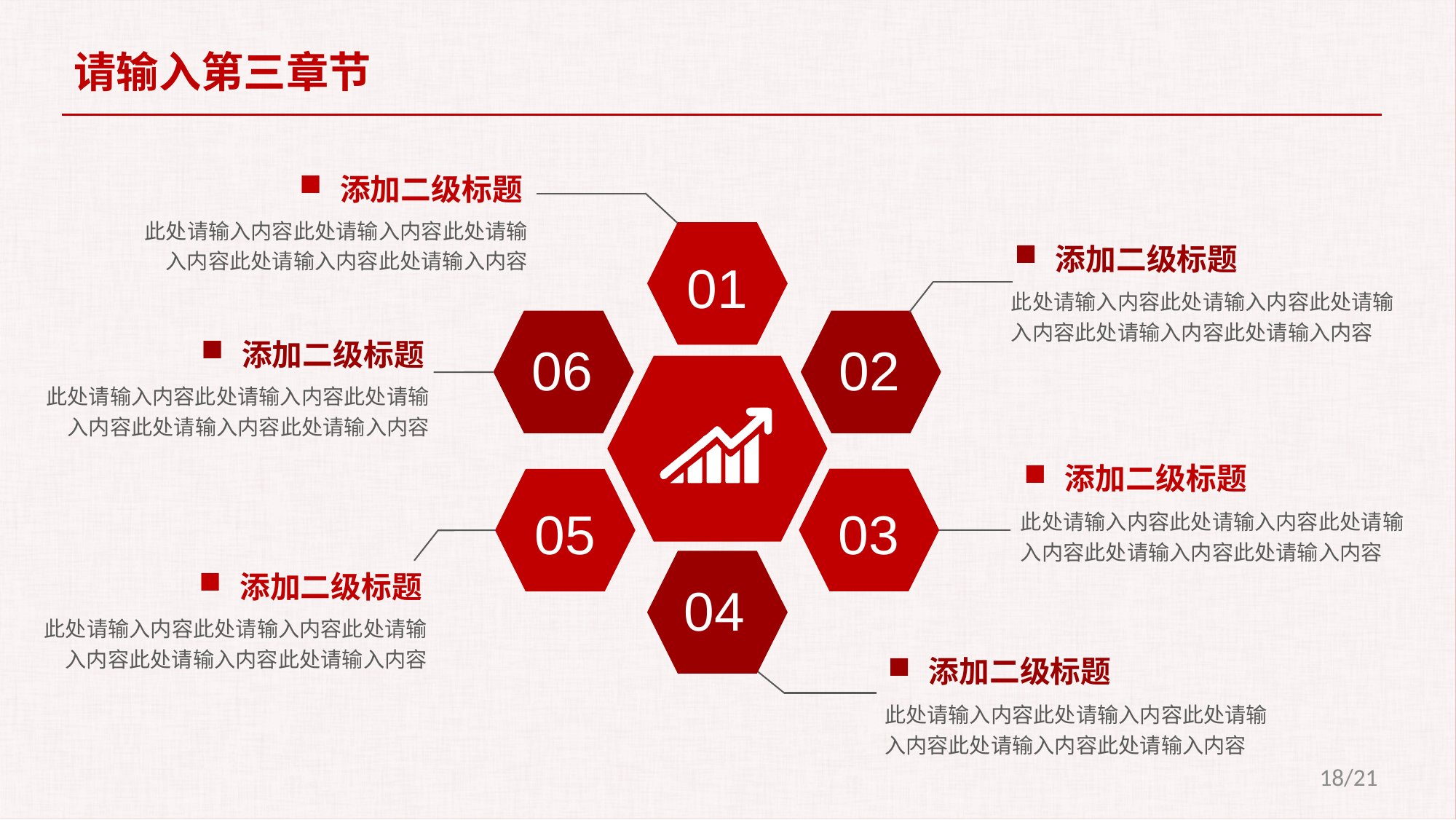

请输入第三章节
添加二级标题
此处请输入内容此处请输入内容此处请输入内容此处请输入内容此处请输入内容

01

06

02

03

05

04
添加二级标题
此处请输入内容此处请输入内容此处请输入内容此处请输入内容此处请输入内容

添加二级标题
此处请输入内容此处请输入内容此处请输入内容此处请输入内容此处请输入内容

添加二级标题
此处请输入内容此处请输入内容此处请输入内容此处请输入内容此处请输入内容

添加二级标题
此处请输入内容此处请输入内容此处请输入内容此处请输入内容此处请输入内容
添加二级标题
此处请输入内容此处请输入内容此处请输入内容此处请输入内容此处请输入内容

18/21